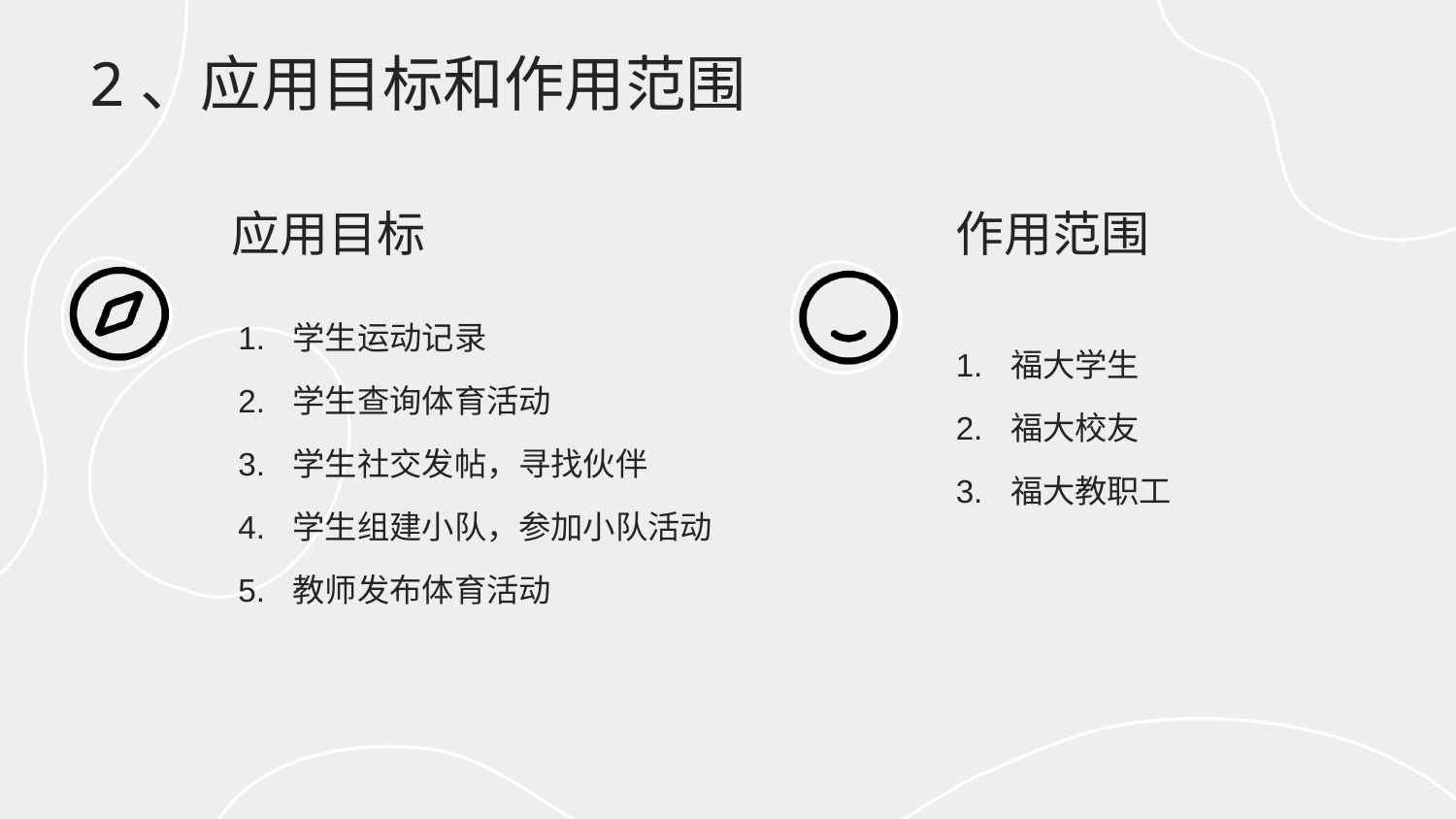

2、应用目标和作用范围
应用目标
作用范围

福大学生
福大校友
福大教职工

学生运动记录
学生查询体育活动
学生社交发帖，寻找伙伴
学生组建小队，参加小队活动
教师发布体育活动